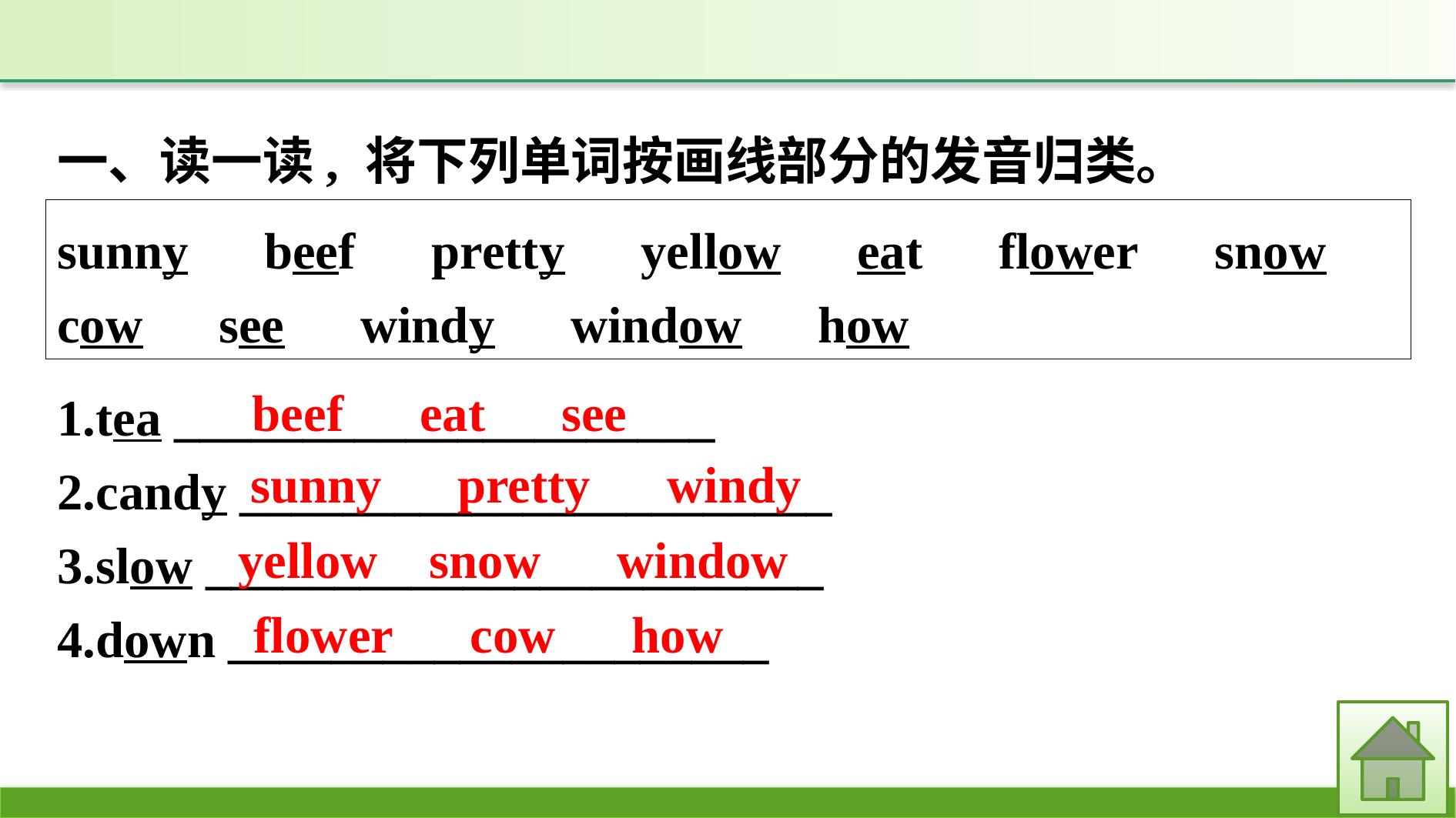

一、读一读, 将下列单词按画线部分的发音归类。
sunny　beef　pretty　yellow　eat　flower　snow　cow　see　windy　window　how
1.tea _____________________
2.candy _______________________
3.slow ________________________
4.down _____________________
beef　eat　see
sunny　pretty　windy
yellow    snow　window
flower　cow　how